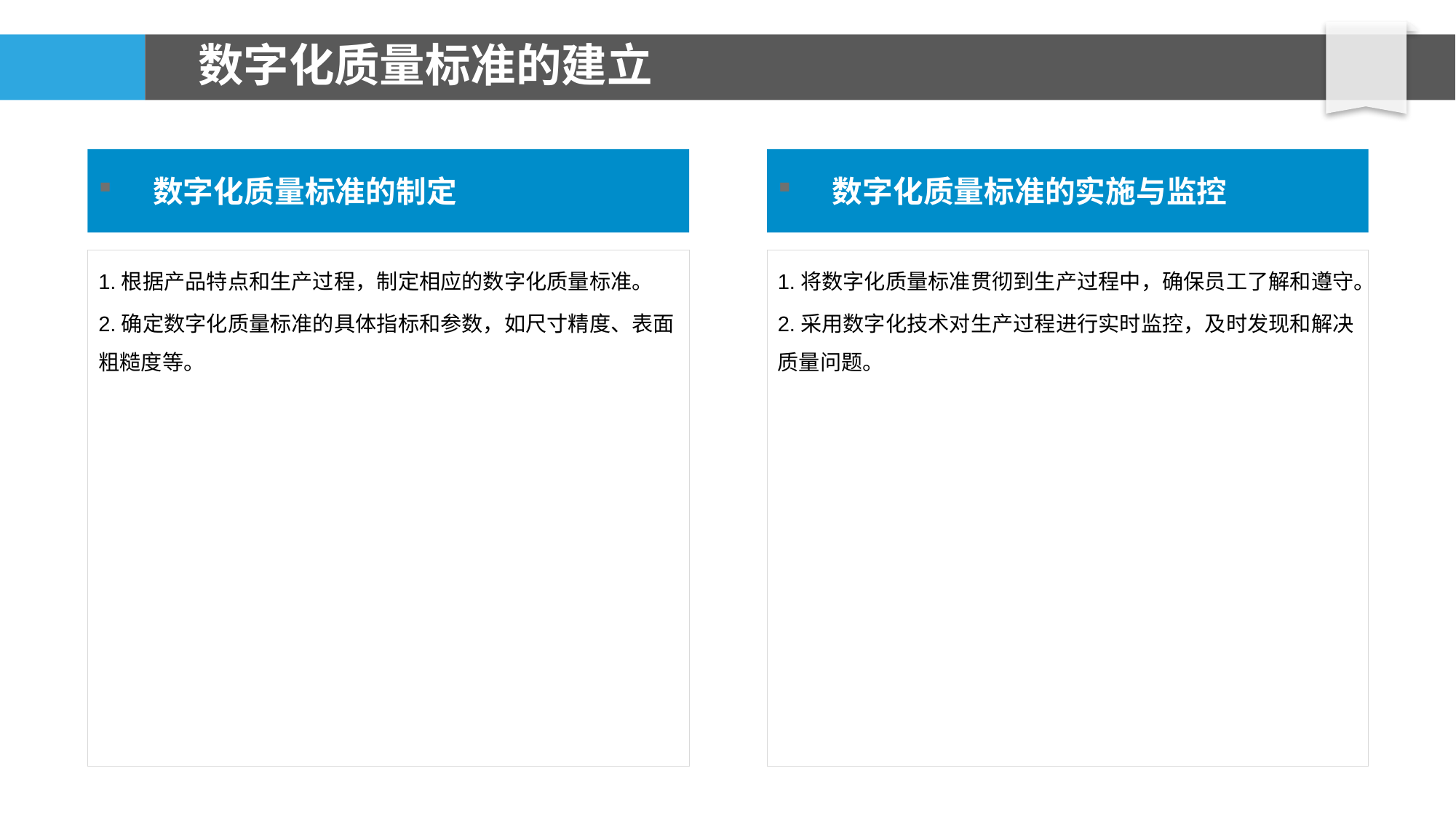

# 数字化质量标准的建立
数字化质量标准的制定
数字化质量标准的实施与监控
1.根据产品特点和生产过程，制定相应的数字化质量标准。
2.确定数字化质量标准的具体指标和参数，如尺寸精度、表面粗糙度等。

1.将数字化质量标准贯彻到生产过程中，确保员工了解和遵守。
2.采用数字化技术对生产过程进行实时监控，及时发现和解决质量问题。